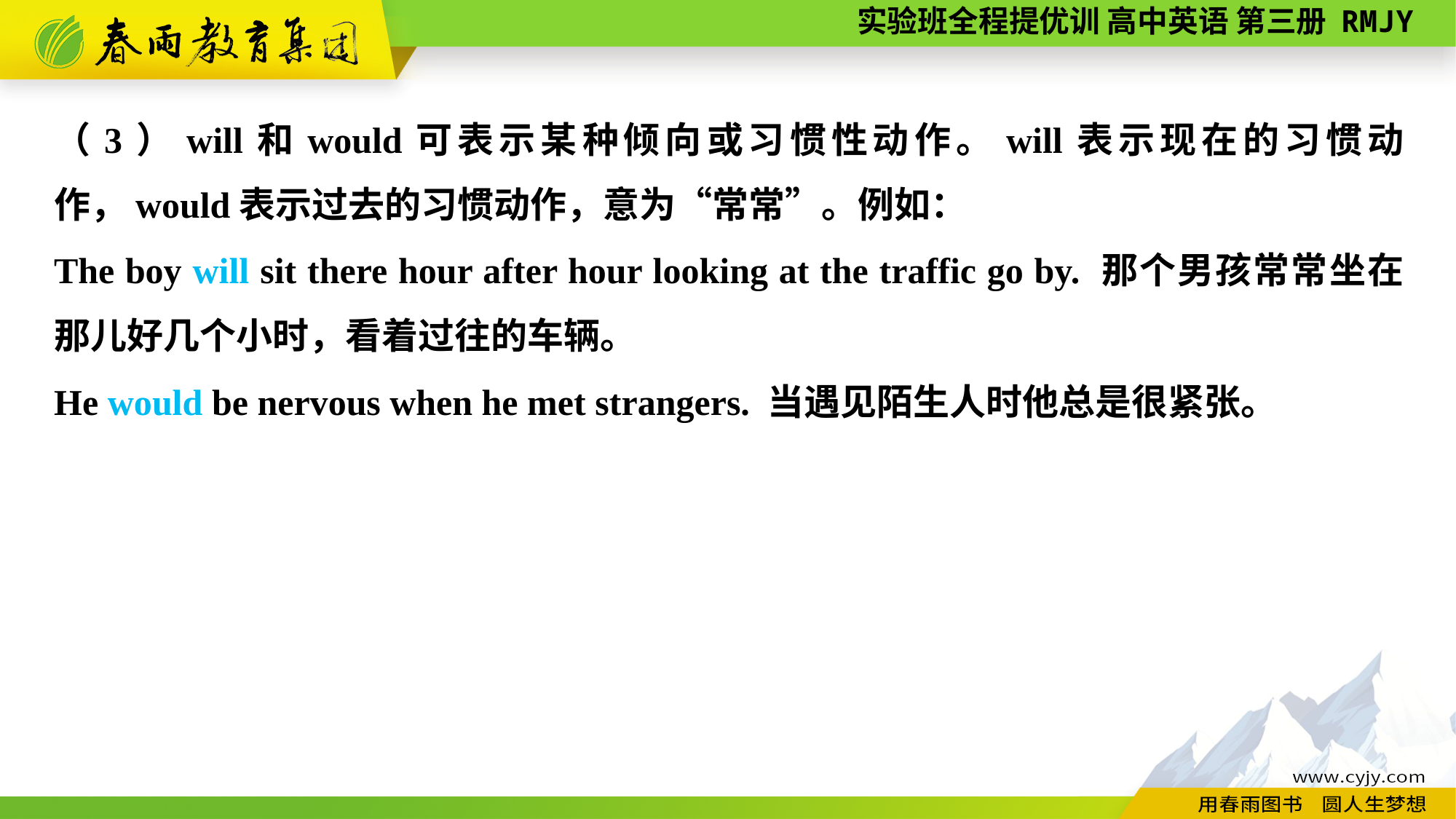

（3）will和would可表示某种倾向或习惯性动作。will表示现在的习惯动作，would表示过去的习惯动作，意为“常常”。例如：
The boy will sit there hour after hour looking at the traffic go by. 那个男孩常常坐在那儿好几个小时，看着过往的车辆。
He would be nervous when he met strangers. 当遇见陌生人时他总是很紧张。